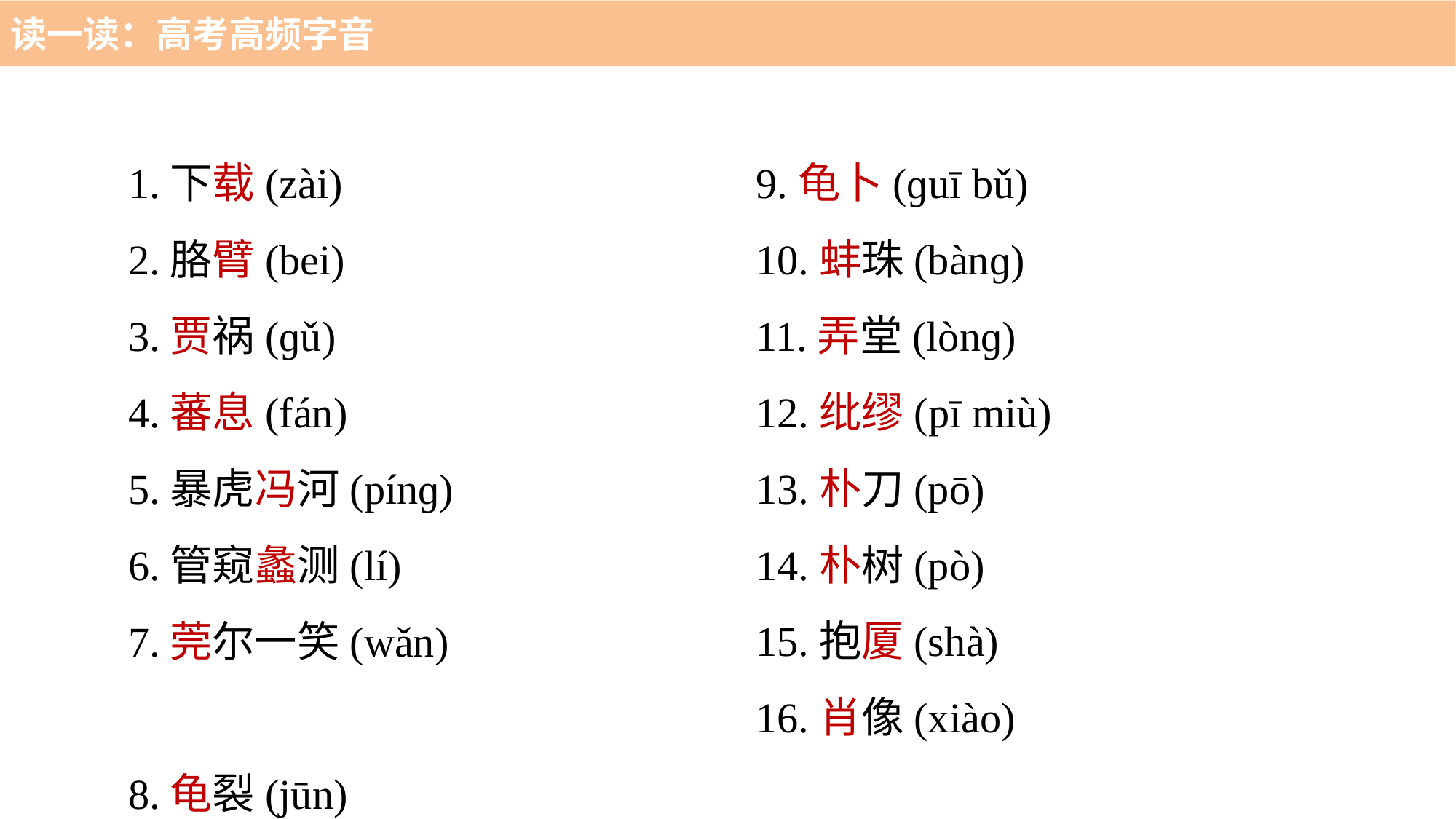

读一读：高考高频字音
1.下载(zài)
2.胳臂(bei)
3.贾祸(ɡǔ)
4.蕃息(fán)
5.暴虎冯河(pínɡ)
6.管窥蠡测(lí)
7.莞尔一笑(wǎn)
8.龟裂(jūn)
9.龟卜(ɡuī bǔ)
10.蚌珠(bànɡ)
11.弄堂(lònɡ)
12.纰缪(pī miù)
13.朴刀(pō)
14.朴树(pò)
15.抱厦(shà)
16.肖像(xiào)